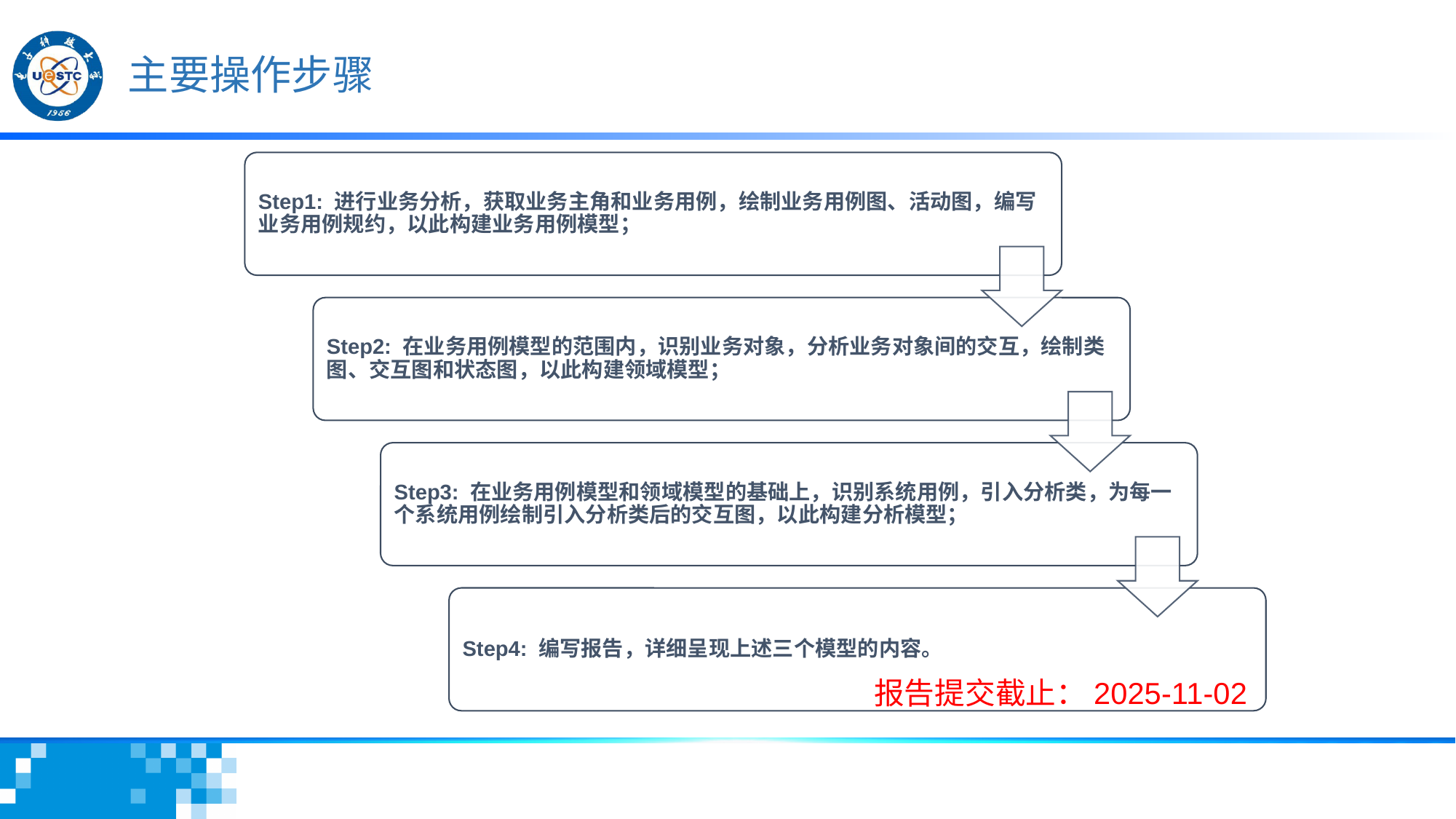

# 主要操作步骤
Step1: 进行业务分析，获取业务主角和业务用例，绘制业务用例图、活动图，编写业务用例规约，以此构建业务用例模型；
Step2: 在业务用例模型的范围内，识别业务对象，分析业务对象间的交互，绘制类图、交互图和状态图，以此构建领域模型；
Step3: 在业务用例模型和领域模型的基础上，识别系统用例，引入分析类，为每一个系统用例绘制引入分析类后的交互图，以此构建分析模型；
Step4: 编写报告，详细呈现上述三个模型的内容。

报告提交截止：2025-11-02